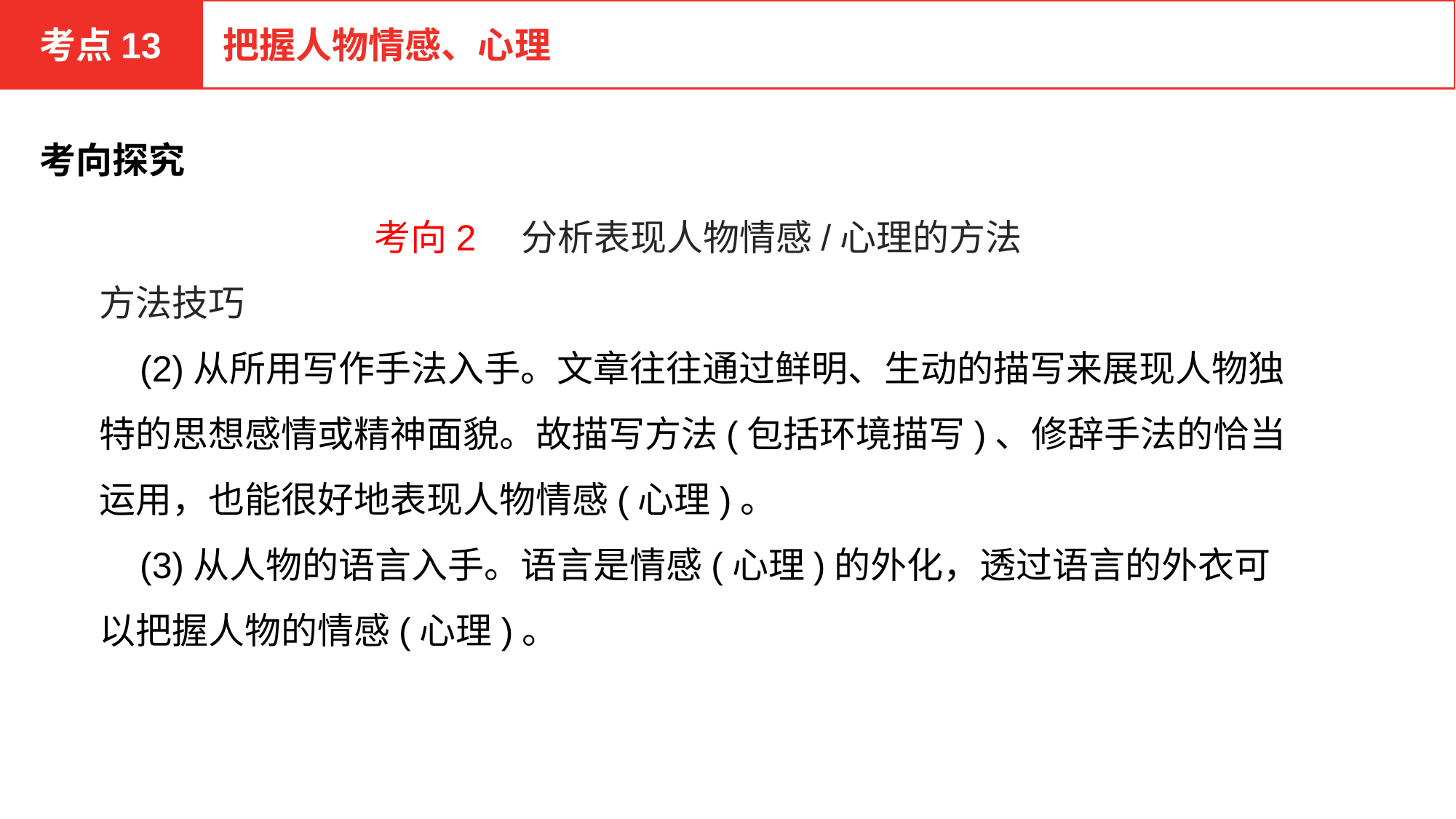

考点13
把握人物情感、心理
考向探究
考向2　分析表现人物情感/心理的方法
方法技巧
    (2)从所用写作手法入手。文章往往通过鲜明、生动的描写来展现人物独特的思想感情或精神面貌。故描写方法(包括环境描写)、修辞手法的恰当运用，也能很好地表现人物情感(心理)。
    (3)从人物的语言入手。语言是情感(心理)的外化，透过语言的外衣可以把握人物的情感(心理)。